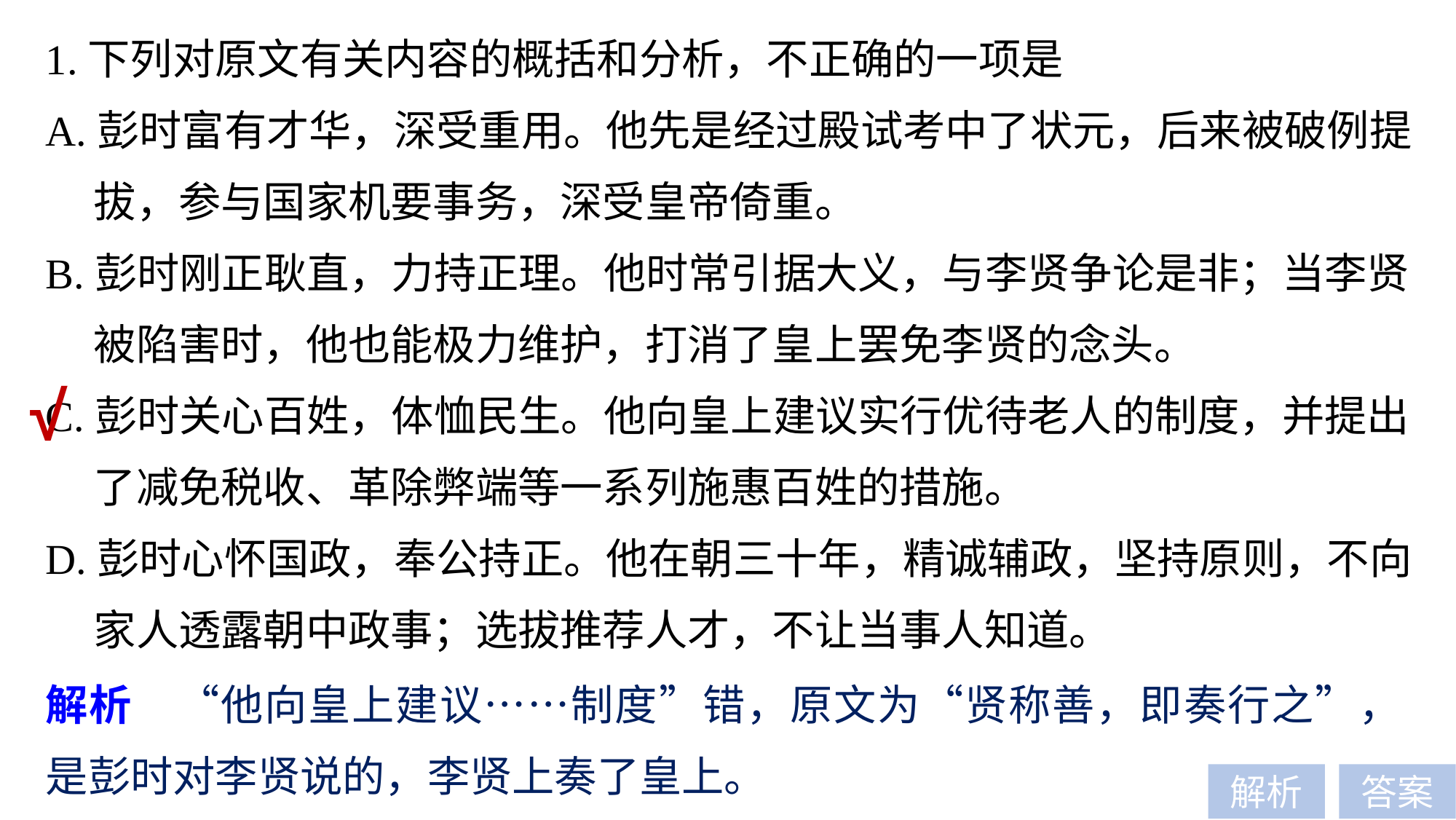

1.下列对原文有关内容的概括和分析，不正确的一项是
A.彭时富有才华，深受重用。他先是经过殿试考中了状元，后来被破例提
    拔，参与国家机要事务，深受皇帝倚重。
B.彭时刚正耿直，力持正理。他时常引据大义，与李贤争论是非；当李贤
    被陷害时，他也能极力维护，打消了皇上罢免李贤的念头。
C.彭时关心百姓，体恤民生。他向皇上建议实行优待老人的制度，并提出
    了减免税收、革除弊端等一系列施惠百姓的措施。
D.彭时心怀国政，奉公持正。他在朝三十年，精诚辅政，坚持原则，不向
    家人透露朝中政事；选拔推荐人才，不让当事人知道。
√
解析　“他向皇上建议……制度”错，原文为“贤称善，即奏行之”，是彭时对李贤说的，李贤上奏了皇上。
解析
答案